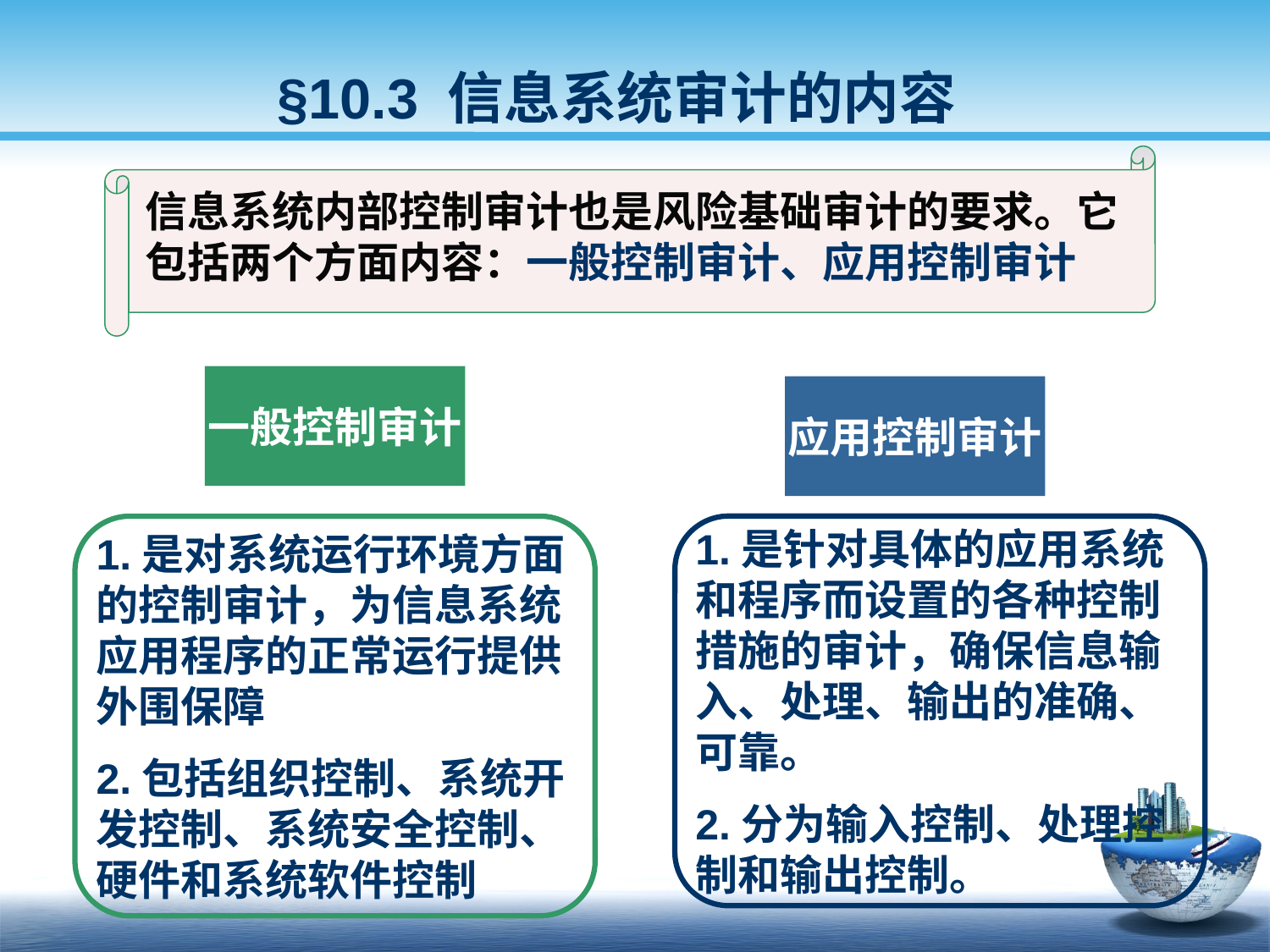

§10.3 信息系统审计的内容

信息系统内部控制审计也是风险基础审计的要求。它包括两个方面内容：一般控制审计、应用控制审计
一般控制审计
应用控制审计
1.是对系统运行环境方面的控制审计，为信息系统应用程序的正常运行提供外围保障
2.包括组织控制、系统开发控制、系统安全控制、硬件和系统软件控制
1.是针对具体的应用系统和程序而设置的各种控制措施的审计，确保信息输入、处理、输出的准确、可靠。
2.分为输入控制、处理控制和输出控制。